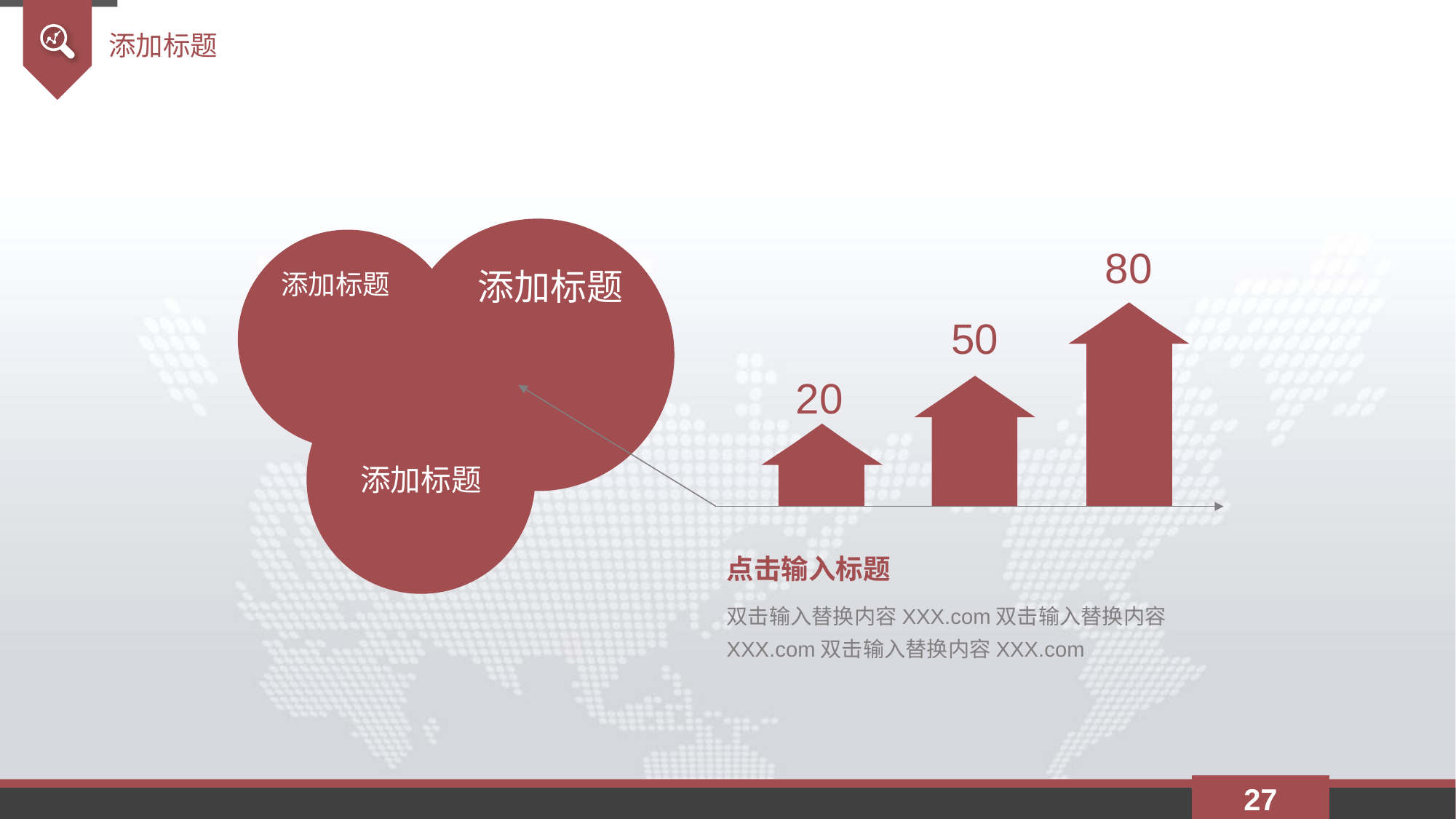

添加标题
添加标题
添加标题
80

50
添加标题
20

点击输入标题
双击输入替换内容XXX.com双击输入替换内容XXX.com双击输入替换内容XXX.com

27